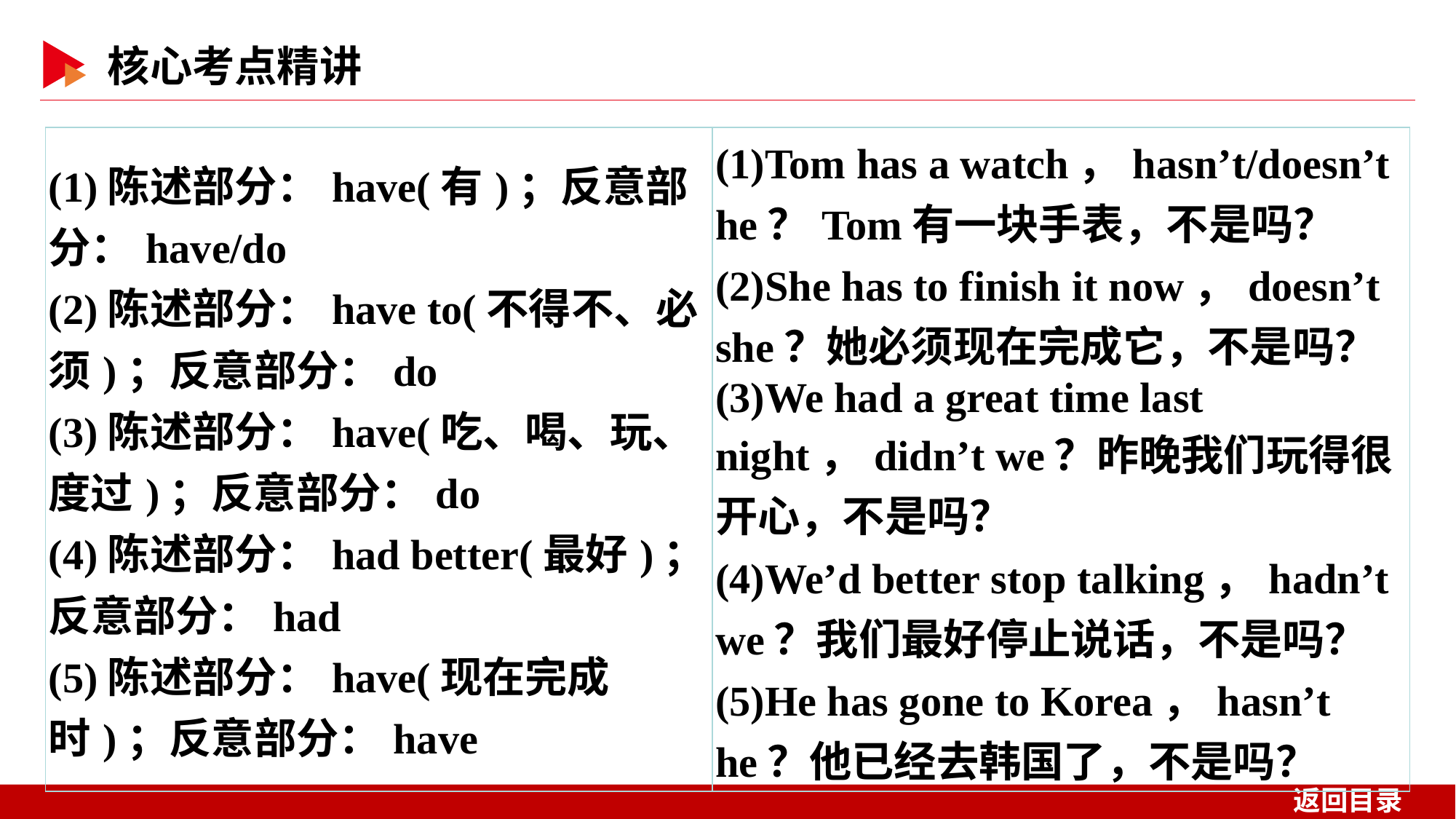

| (1)陈述部分：have(有)；反意部分：have/do (2)陈述部分：have to(不得不、必须)；反意部分：do (3)陈述部分：have(吃、喝、玩、度过)；反意部分：do (4)陈述部分：had better(最好)；反意部分：had (5)陈述部分：have(现在完成时)；反意部分：have | (1)Tom has a watch，hasn’t/doesn’t he？Tom有一块手表，不是吗？ (2)She has to finish it now，doesn’t she？她必须现在完成它，不是吗？ (3)We had a great time last night，didn’t we？昨晚我们玩得很开心，不是吗？ (4)We’d better stop talking，hadn’t we？我们最好停止说话，不是吗？ (5)He has gone to Korea，hasn’t he？他已经去韩国了，不是吗？ |
| --- | --- |